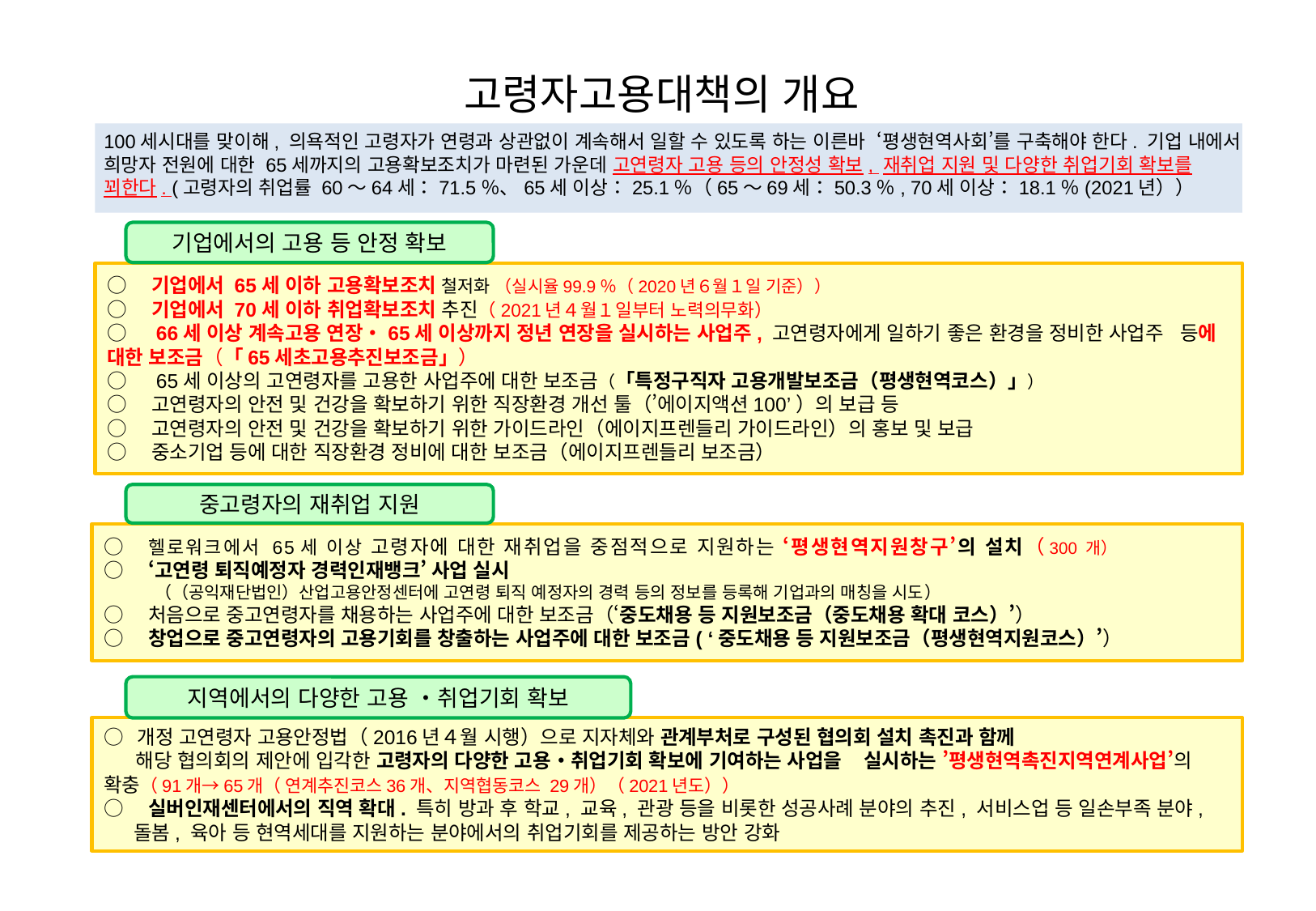

고령자고용대책의 개요
100세시대를 맞이해, 의욕적인 고령자가 연령과 상관없이 계속해서 일할 수 있도록 하는 이른바  ‘평생현역사회’를 구축해야 한다. 기업 내에서 희망자 전원에 대한 65세까지의 고용확보조치가 마련된 가운데 고연령자 고용 등의 안정성 확보, 재취업 지원 및 다양한 취업기회 확보를 꾀한다. (고령자의 취업률 60～64세：71.5％、65세 이상：25.1％（65～69세：50.3％, 70세 이상：18.1％(2021년））

기업에서의 고용 등 안정 확보
○　기업에서 65세 이하 고용확보조치 철저화 （실시율99.9％（2020년６월１일 기준））
○　기업에서 70세 이하 취업확보조치 추진（2021년４월１일부터 노력의무화）
○　66세 이상 계속고용 연장・65세 이상까지 정년 연장을 실시하는 사업주, 고연령자에게 일하기 좋은 환경을 정비한 사업주   등에 대한 보조금（「65세초고용추진보조금」）
○　65세 이상의 고연령자를 고용한 사업주에 대한 보조금（「특정구직자 고용개발보조금（평생현역코스）」）
○　고연령자의 안전 및 건강을 확보하기 위한 직장환경 개선 툴（’에이지액션100’）의 보급 등
○　고연령자의 안전 및 건강을 확보하기 위한 가이드라인（에이지프렌들리 가이드라인）의 홍보 및 보급
○　중소기업 등에 대한 직장환경 정비에 대한 보조금（에이지프렌들리 보조금）
중고령자의 재취업 지원
○　헬로워크에서 65세 이상 고령자에 대한 재취업을 중점적으로 지원하는 ‘평생현역지원창구’의 설치（300 개）
○　‘고연령 퇴직예정자 경력인재뱅크’ 사업 실시
　　　（（공익재단법인）산업고용안정센터에 고연령 퇴직 예정자의 경력 등의 정보를 등록해 기업과의 매칭을 시도）
○　처음으로 중고연령자를 채용하는 사업주에 대한 보조금（‘중도채용 등 지원보조금（중도채용 확대 코스）’）
○　창업으로 중고연령자의 고용기회를 창출하는 사업주에 대한 보조금( ‘중도채용 등 지원보조금（평생현역지원코스）’）
지역에서의 다양한 고용 ・취업기회 확보
○  개정 고연령자 고용안정법（2016년４월 시행）으로 지자체와 관계부처로 구성된 협의회 설치 촉진과 함께
     해당 협의회의 제안에 입각한 고령자의 다양한 고용・취업기회 확보에 기여하는 사업을    실시하는 ’평생현역촉진지역연계사업’의 확충（91개→65개（ 연계추진코스36개、지역협동코스 29개）（2021년도））
○　실버인재센터에서의 직역 확대. 특히 방과 후 학교, 교육, 관광 등을 비롯한 성공사례 분야의 추진, 서비스업 등 일손부족 분야, 돌봄, 육아 등 현역세대를 지원하는 분야에서의 취업기회를 제공하는 방안 강화